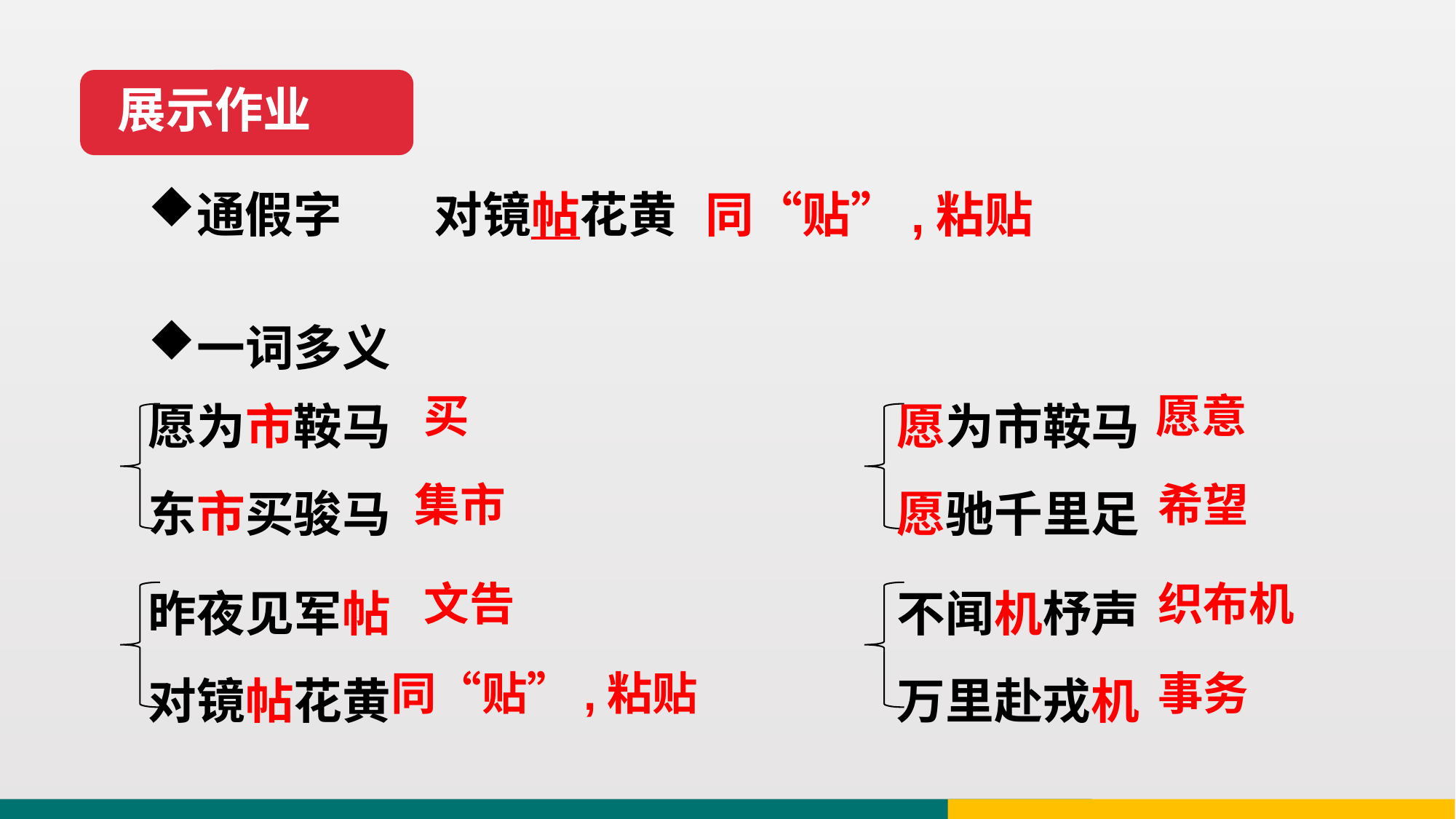

展示作业
对镜帖花黄
通假字
同“贴”,粘贴
一词多义
愿为市鞍马
东市买骏马
愿为市鞍马
愿驰千里足
买
愿意

集市
希望
昨夜见军帖
对镜帖花黄
不闻机杼声
万里赴戎机
文告
织布机

同“贴”,粘贴
事务